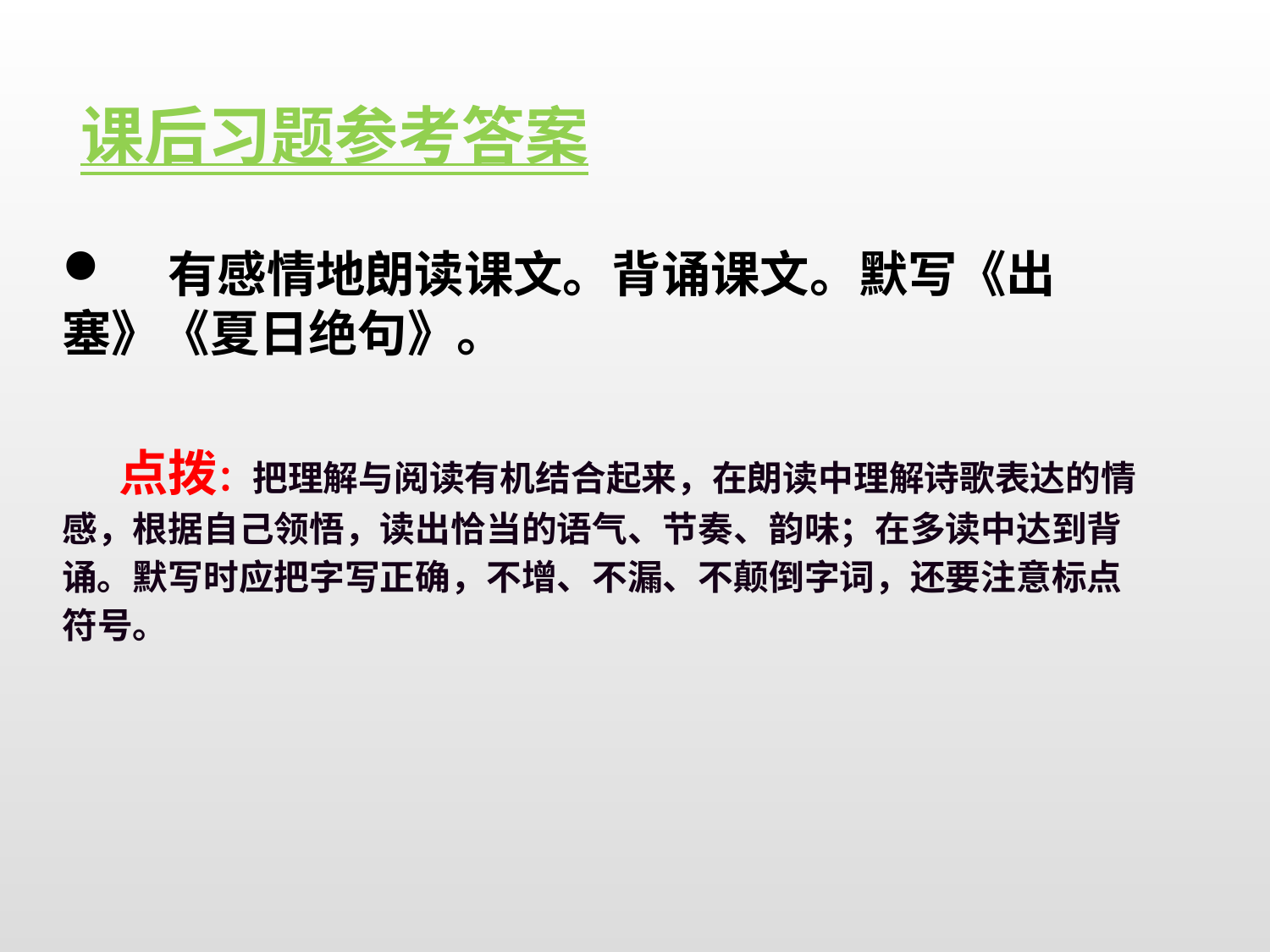

课后习题参考答案
    有感情地朗读课文。背诵课文。默写《出塞》《夏日绝句》。
    点拨：把理解与阅读有机结合起来，在朗读中理解诗歌表达的情感，根据自己领悟，读出恰当的语气、节奏、韵味；在多读中达到背诵。默写时应把字写正确，不增、不漏、不颠倒字词，还要注意标点符号。